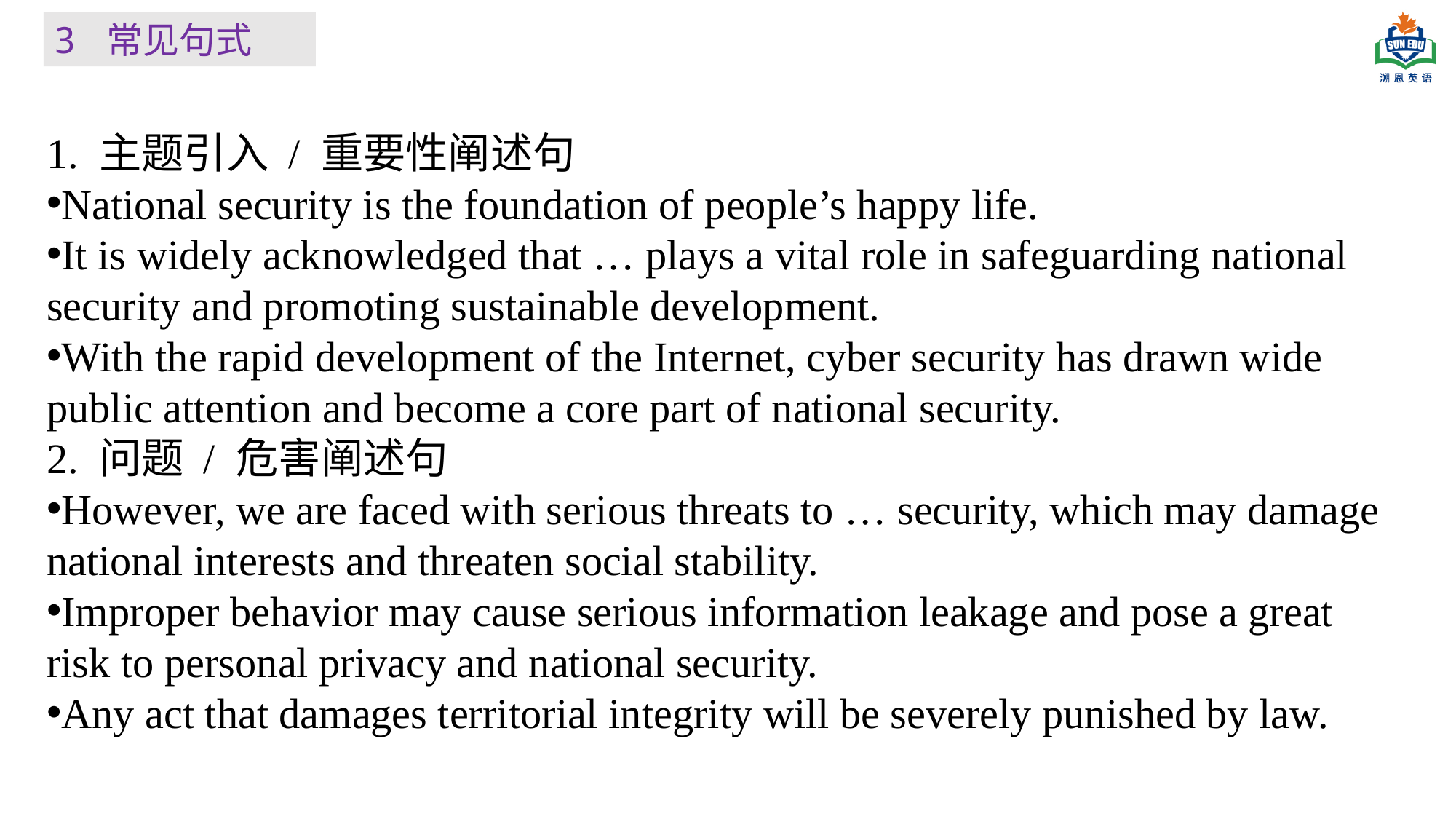

3 常见句式
1. 主题引入 / 重要性阐述句
National security is the foundation of people’s happy life.
It is widely acknowledged that … plays a vital role in safeguarding national security and promoting sustainable development.
With the rapid development of the Internet, cyber security has drawn wide public attention and become a core part of national security.
2. 问题 / 危害阐述句
However, we are faced with serious threats to … security, which may damage national interests and threaten social stability.
Improper behavior may cause serious information leakage and pose a great risk to personal privacy and national security.
Any act that damages territorial integrity will be severely punished by law.